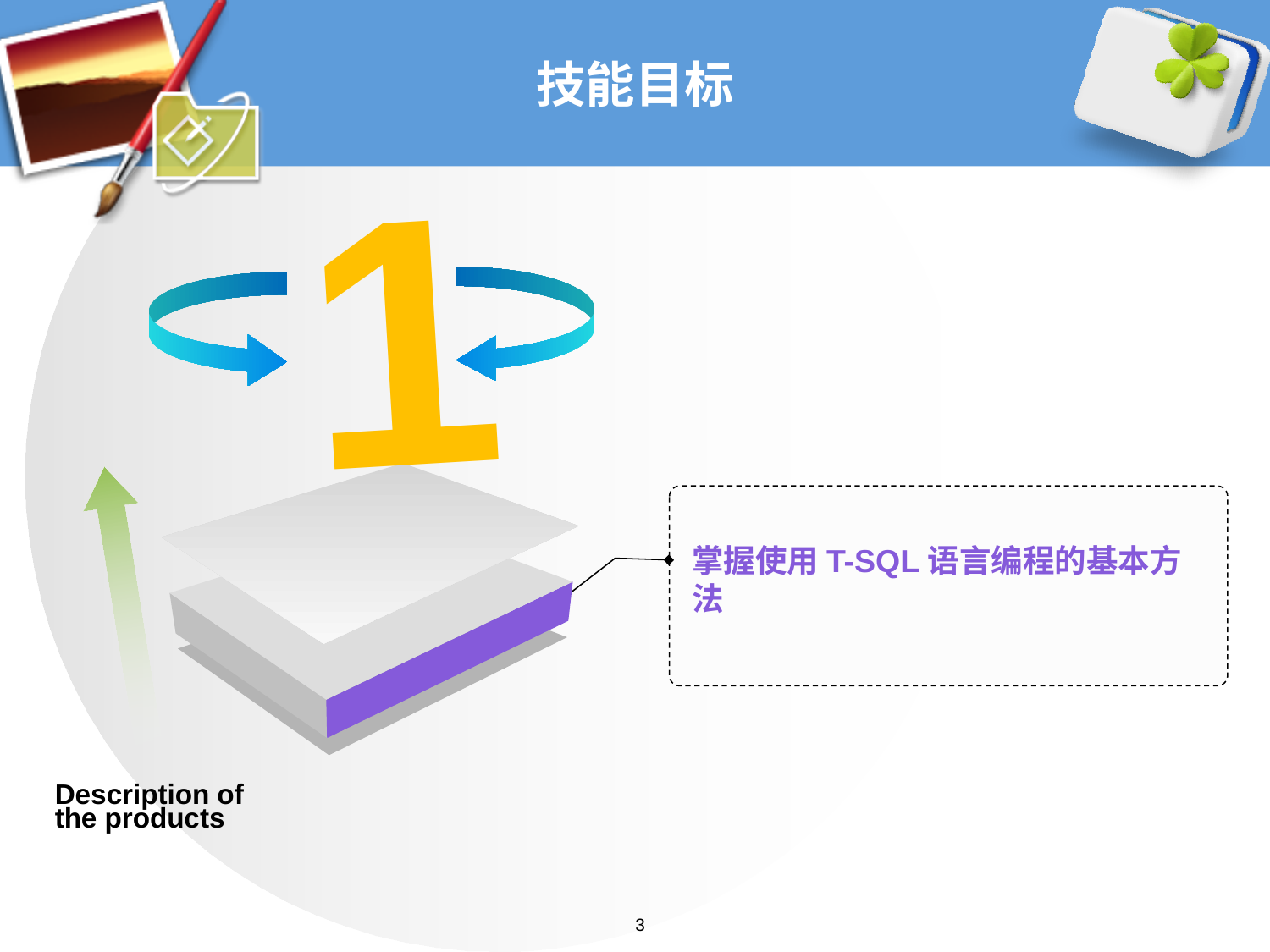

# 技能目标
1

掌握使用T-SQL语言编程的基本方法
Description of the products
3